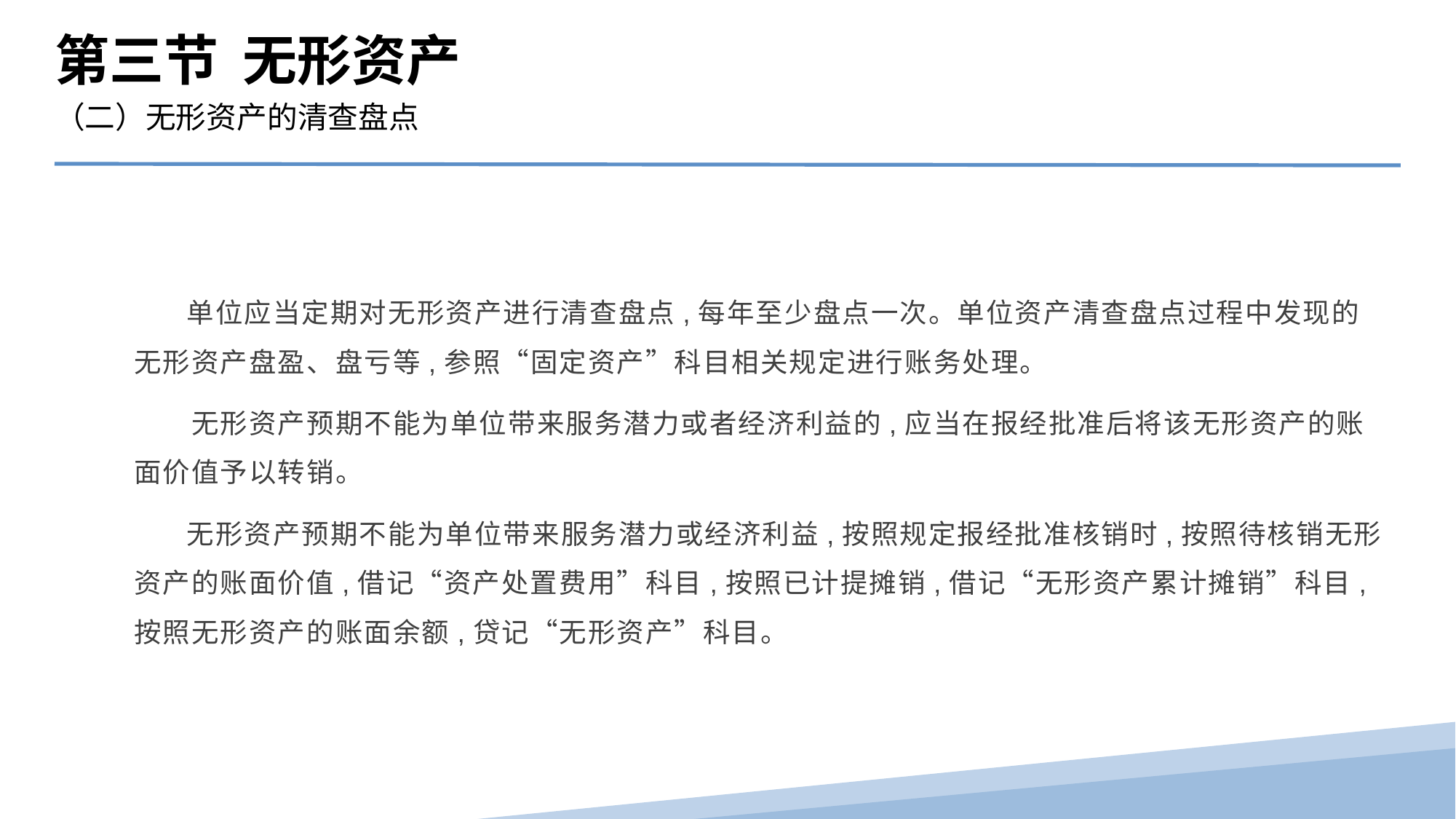

第三节  无形资产
（二）无形资产的清查盘点
      单位应当定期对无形资产进行清查盘点,每年至少盘点一次。单位资产清查盘点过程中发现的无形资产盘盈、盘亏等,参照“固定资产”科目相关规定进行账务处理。
　　无形资产预期不能为单位带来服务潜力或者经济利益的,应当在报经批准后将该无形资产的账面价值予以转销。
      无形资产预期不能为单位带来服务潜力或经济利益,按照规定报经批准核销时,按照待核销无形资产的账面价值,借记“资产处置费用”科目,按照已计提摊销,借记“无形资产累计摊销”科目,按照无形资产的账面余额,贷记“无形资产”科目。